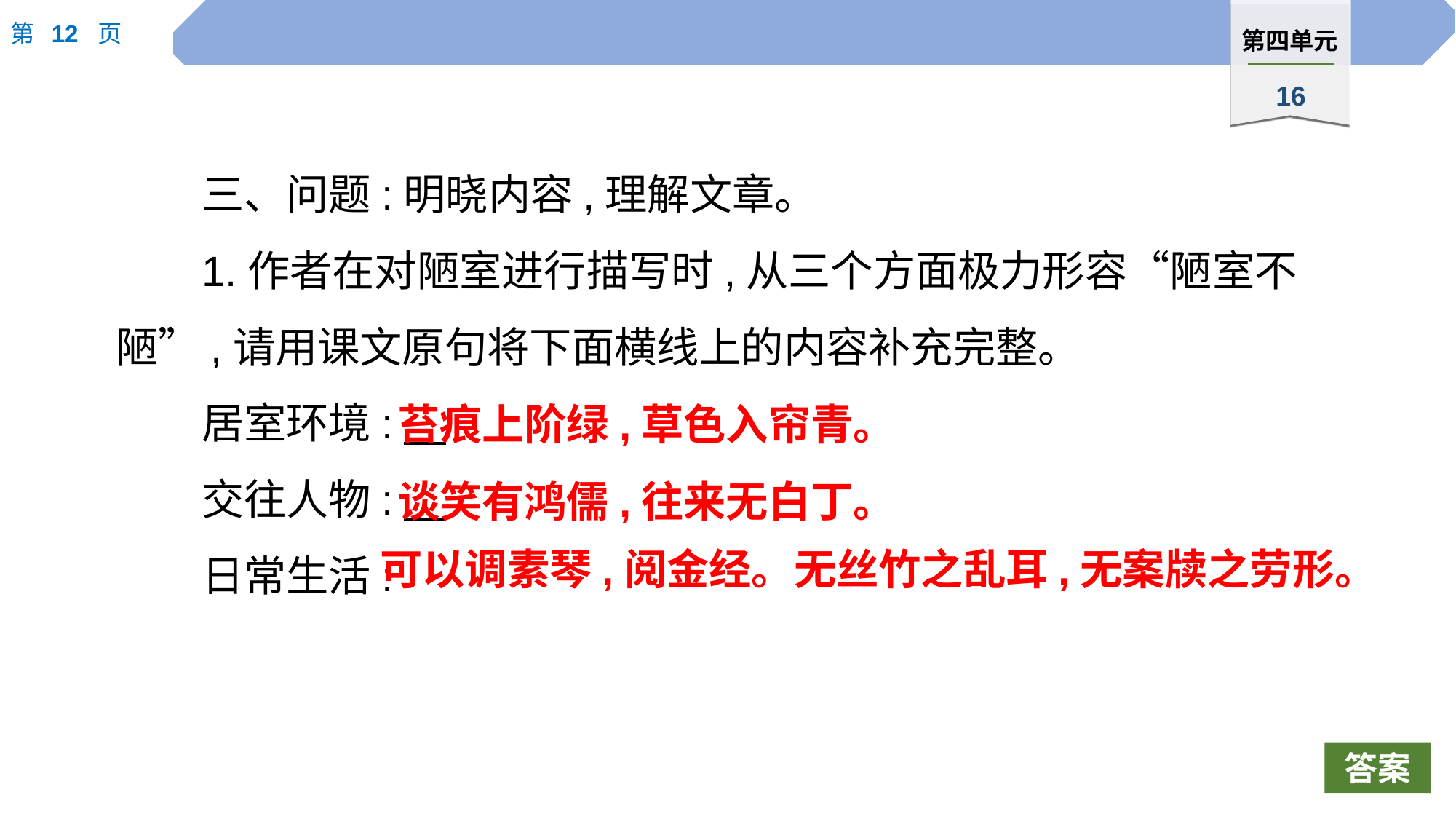

三、问题:明晓内容,理解文章。
1.作者在对陋室进行描写时,从三个方面极力形容“陋室不陋”,请用课文原句将下面横线上的内容补充完整。
居室环境:
交往人物:
日常生活:
苔痕上阶绿,草色入帘青。
谈笑有鸿儒,往来无白丁。
可以调素琴,阅金经。无丝竹之乱耳,无案牍之劳形。
答案